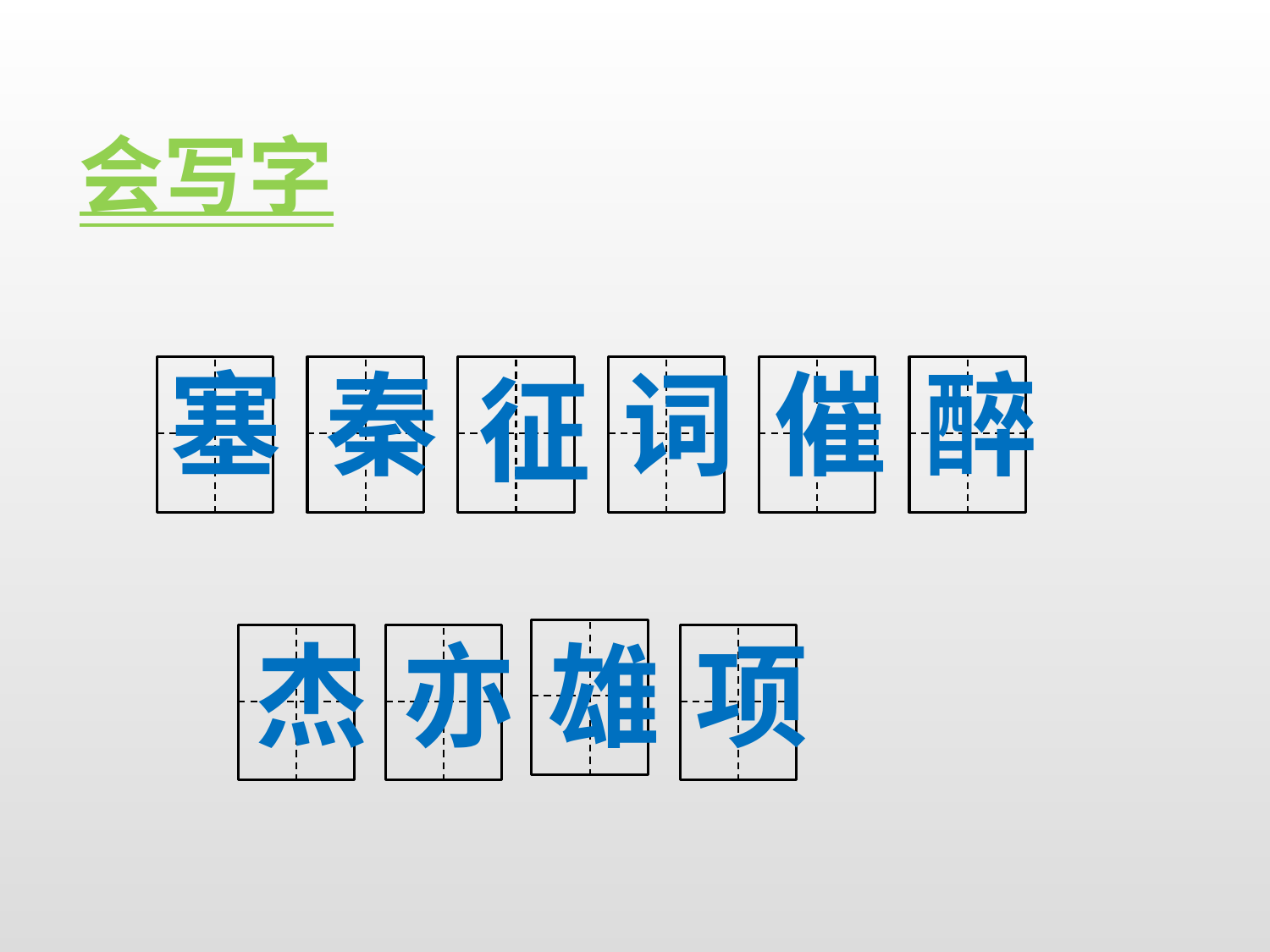

会写字
塞
秦
词
催
醉
征

杰
亦
雄
项